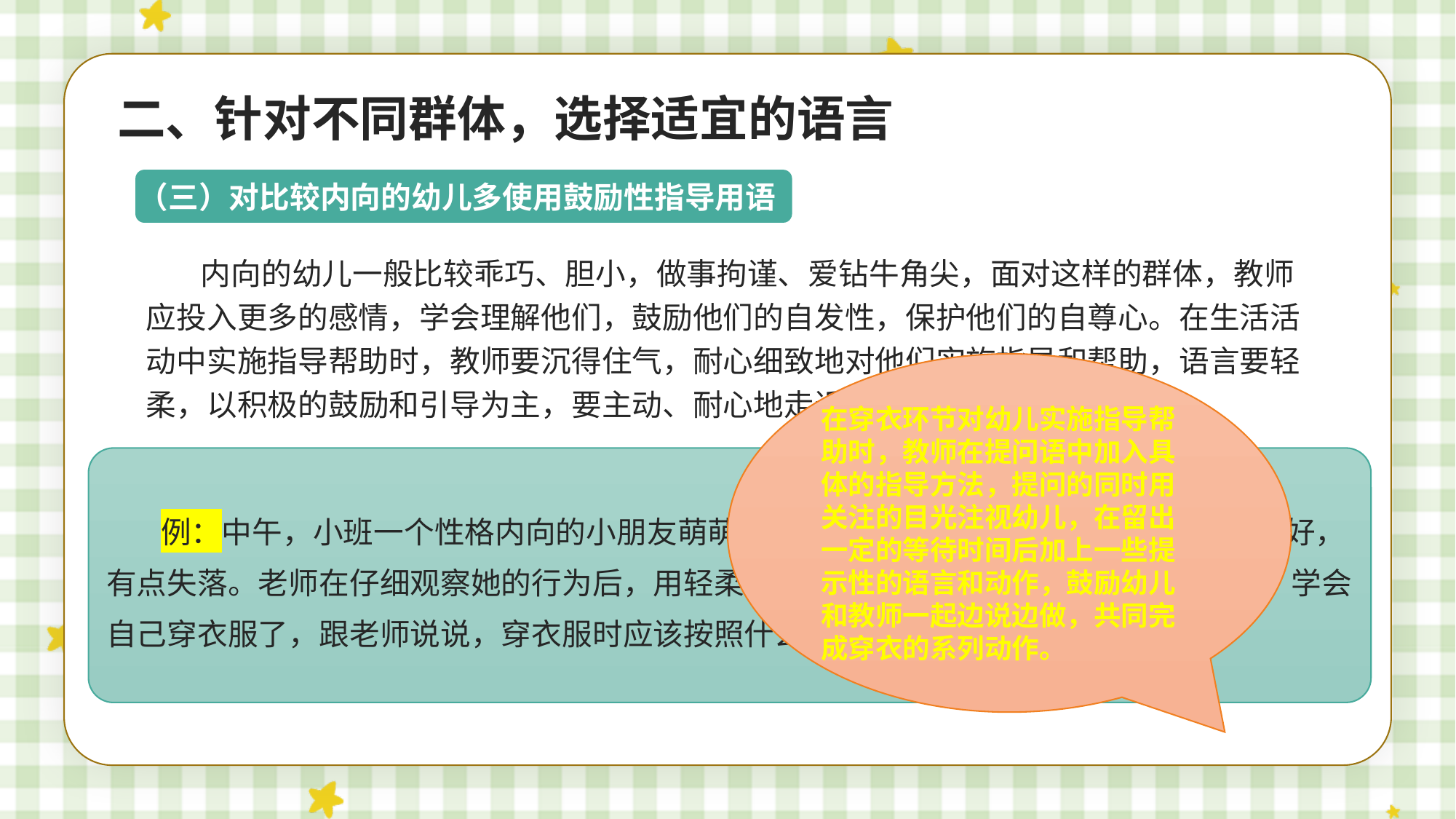

二、针对不同群体，选择适宜的语言
（三）对比较内向的幼儿多使用鼓励性指导用语
内向的幼儿一般比较乖巧、胆小，做事拘谨、爱钻牛角尖，面对这样的群体，教师应投入更多的感情，学会理解他们，鼓励他们的自发性，保护他们的自尊心。在生活活动中实施指导帮助时，教师要沉得住气，耐心细致地对他们实施指导和帮助，语言要轻柔，以积极的鼓励和引导为主，要主动、耐心地走近他们，给他们营造安全感。
在穿衣环节对幼儿实施指导帮助时，教师在提问语中加入具体的指导方法，提问的同时用关注的目光注视幼儿，在留出一定的等待时间后加上一些提示性的语言和动作，鼓励幼儿和教师一起边说边做，共同完成穿衣的系列动作。
例：中午，小班一个性格内向的小朋友萌萌午睡起床，正在穿衣服，试了几次没有穿好，有点失落。老师在仔细观察她的行为后，用轻柔关切的语气跟她说：“萌萌今天真能干，学会自己穿衣服了，跟老师说说，穿衣服时应该按照什么顺序呢？我们一起试试好不好？”